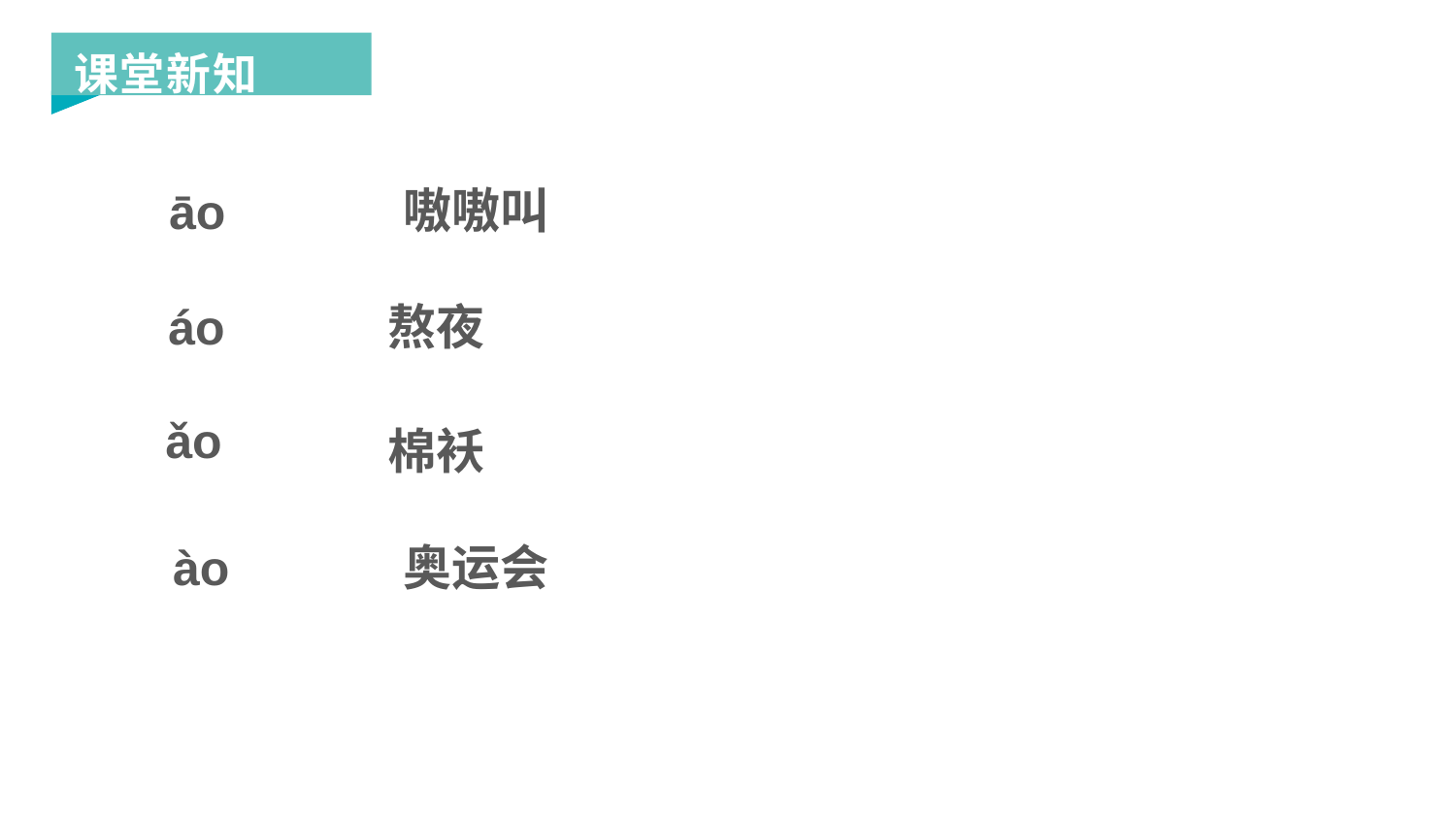

课堂新知

嗷嗷叫
āo
áo
熬夜
ǎo
棉袄
ào
奥运会